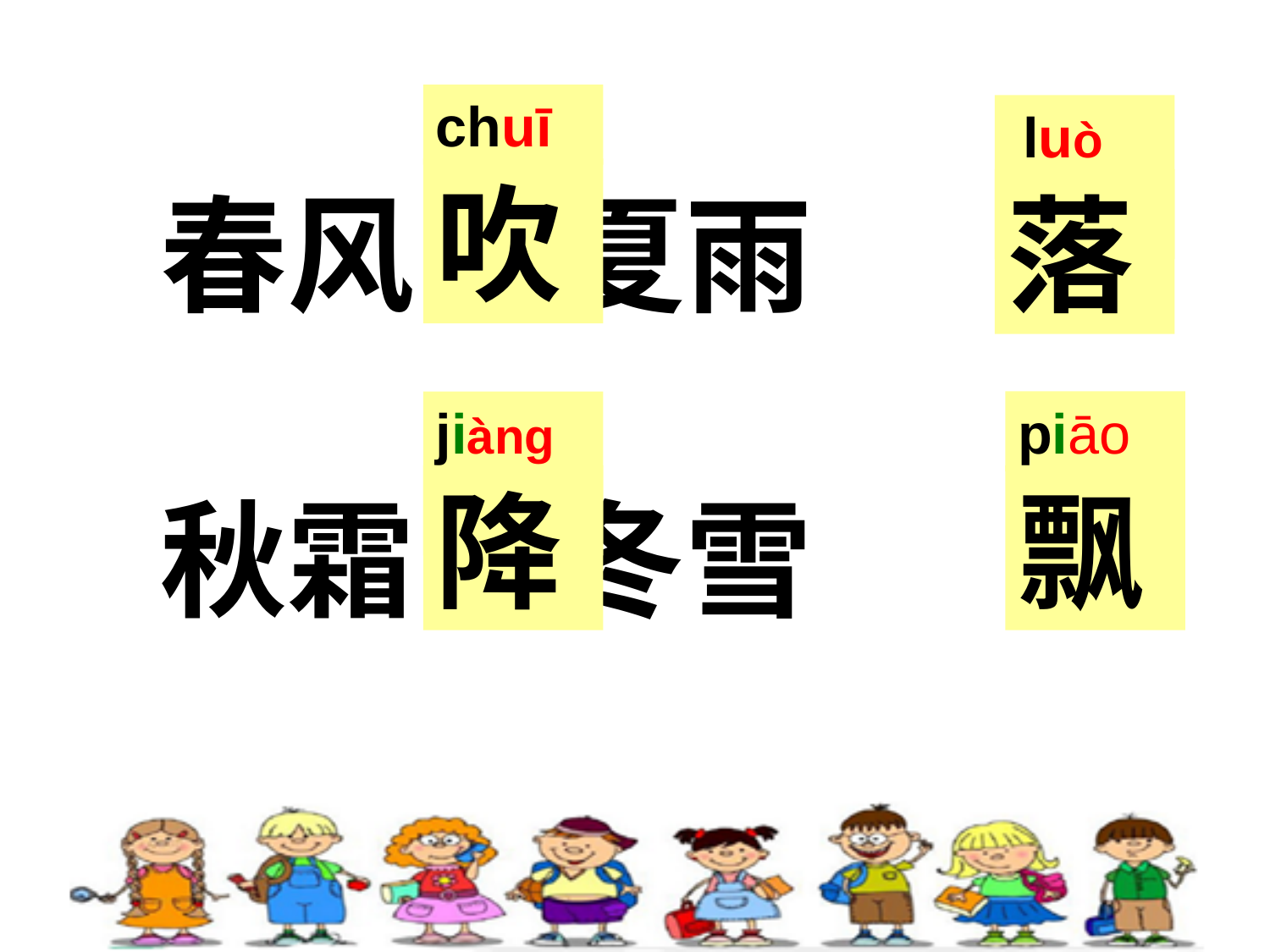

chuī
吹
 luò

落
春风     夏雨

秋霜     冬雪
jiàng

降
piāo
飘